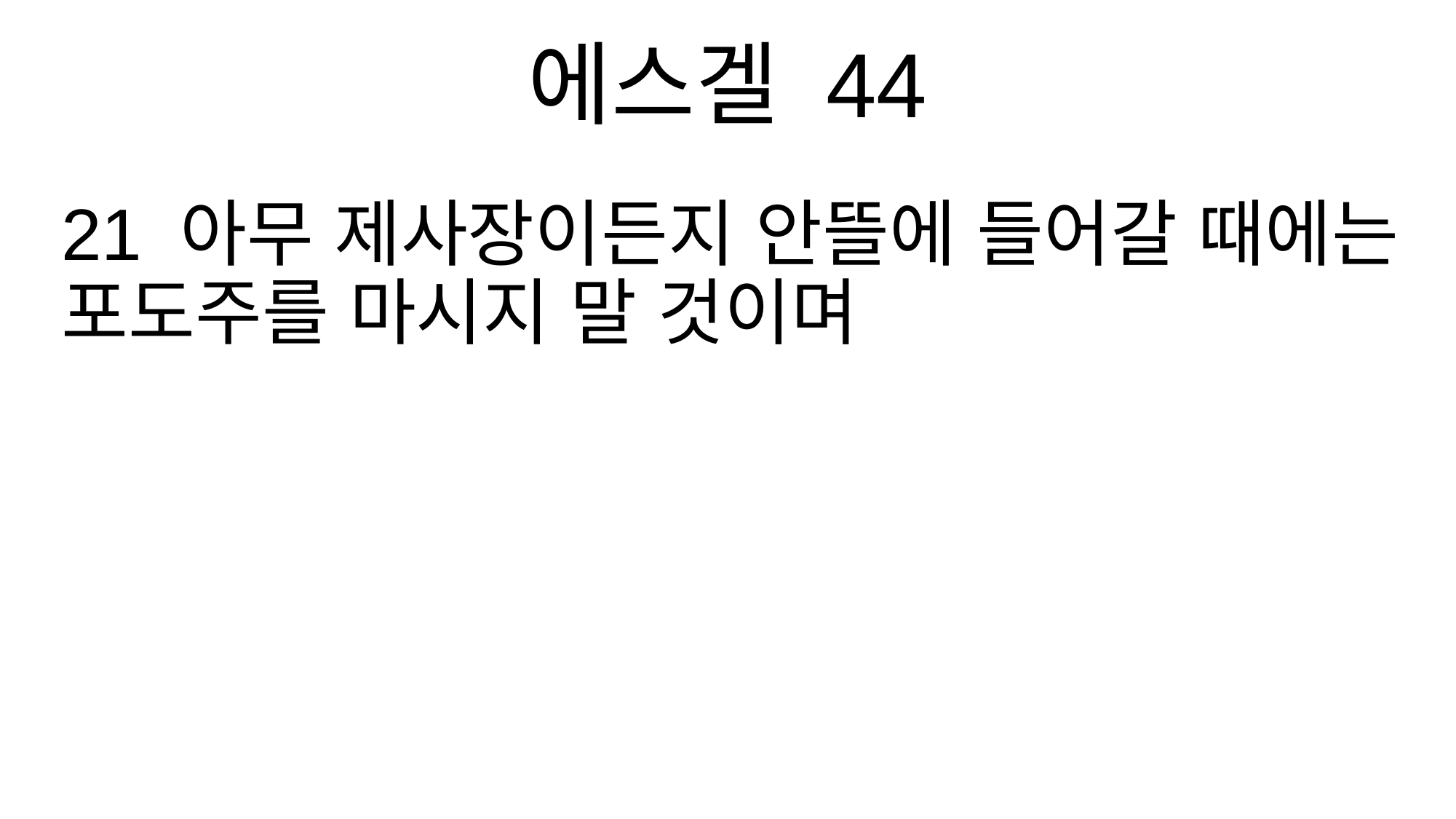

에스겔 44
21 아무 제사장이든지 안뜰에 들어갈 때에는 포도주를 마시지 말 것이며